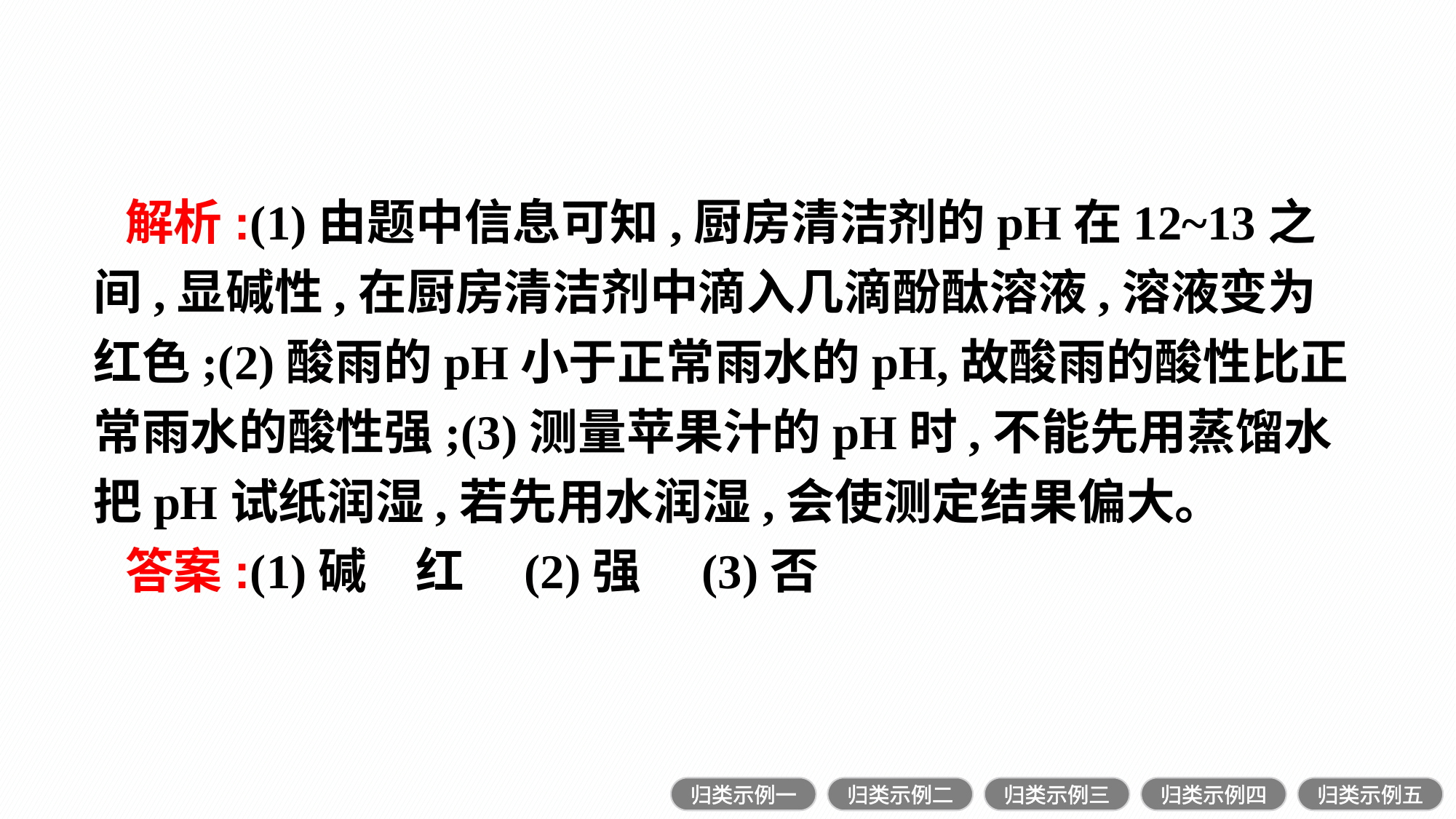

解析:(1)由题中信息可知,厨房清洁剂的pH在12~13之间,显碱性,在厨房清洁剂中滴入几滴酚酞溶液,溶液变为红色;(2)酸雨的pH小于正常雨水的pH,故酸雨的酸性比正常雨水的酸性强;(3)测量苹果汁的pH时,不能先用蒸馏水把pH试纸润湿,若先用水润湿,会使测定结果偏大。
答案:(1)碱　红　(2)强　(3)否